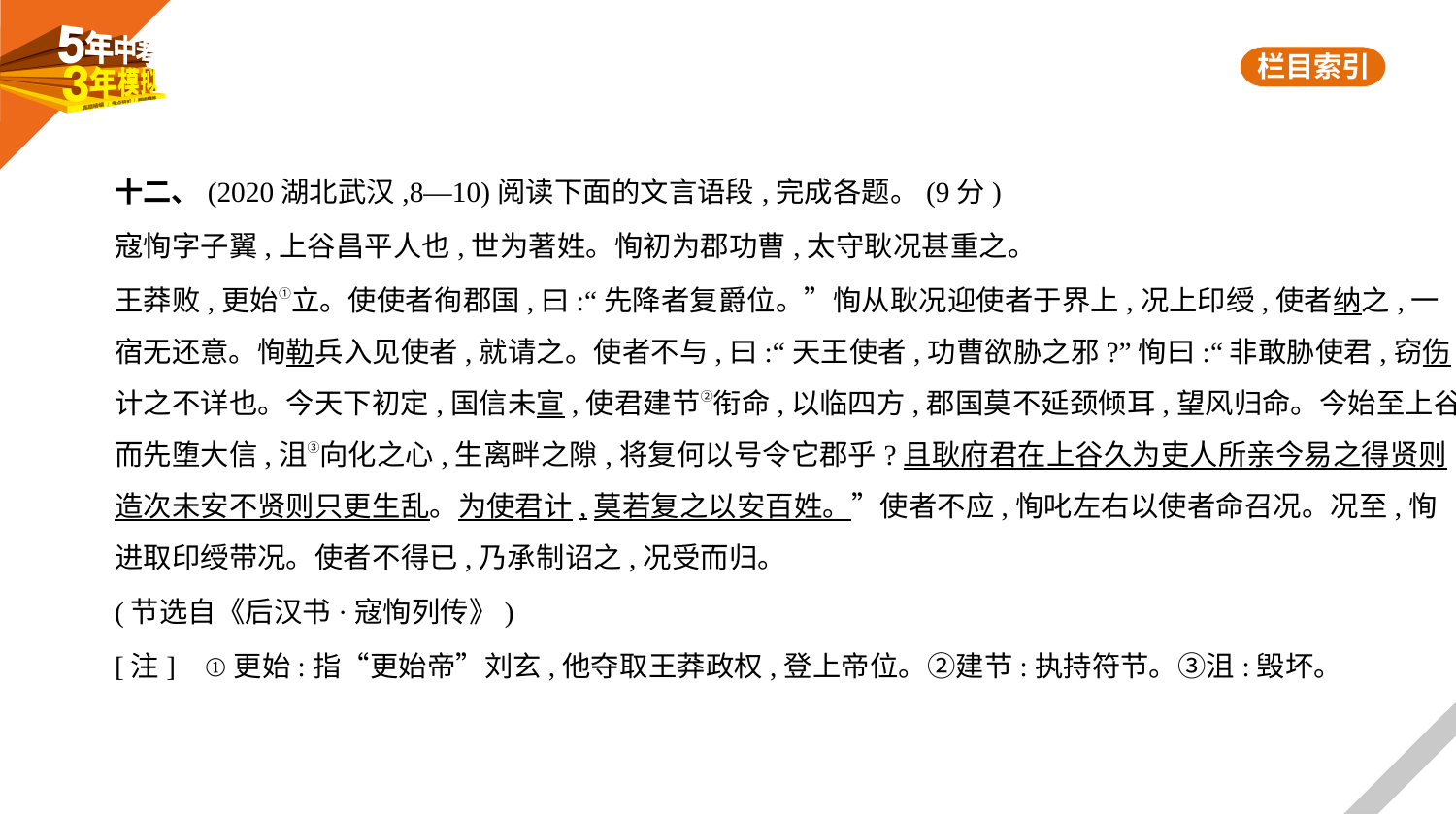

十二、(2020湖北武汉,8—10)阅读下面的文言语段,完成各题。(9分)
寇恂字子翼,上谷昌平人也,世为著姓。恂初为郡功曹,太守耿况甚重之。
王莽败,更始①立。使使者徇郡国,曰:“先降者复爵位。”恂从耿况迎使者于界上,况上印绶,使者纳之,一
宿无还意。恂勒兵入见使者,就请之。使者不与,曰:“天王使者,功曹欲胁之邪?”恂曰:“非敢胁使君,窃伤
计之不详也。今天下初定,国信未宣,使君建节②衔命,以临四方,郡国莫不延颈倾耳,望风归命。今始至上谷
而先堕大信,沮③向化之心,生离畔之隙,将复何以号令它郡乎?且耿府君在上谷久为吏人所亲今易之得贤则
造次未安不贤则只更生乱。为使君计,莫若复之以安百姓。”使者不应,恂叱左右以使者命召况。况至,恂
进取印绶带况。使者不得已,乃承制诏之,况受而归。
(节选自《后汉书·寇恂列传》)
[注]    ①更始:指“更始帝”刘玄,他夺取王莽政权,登上帝位。②建节:执持符节。③沮:毁坏。